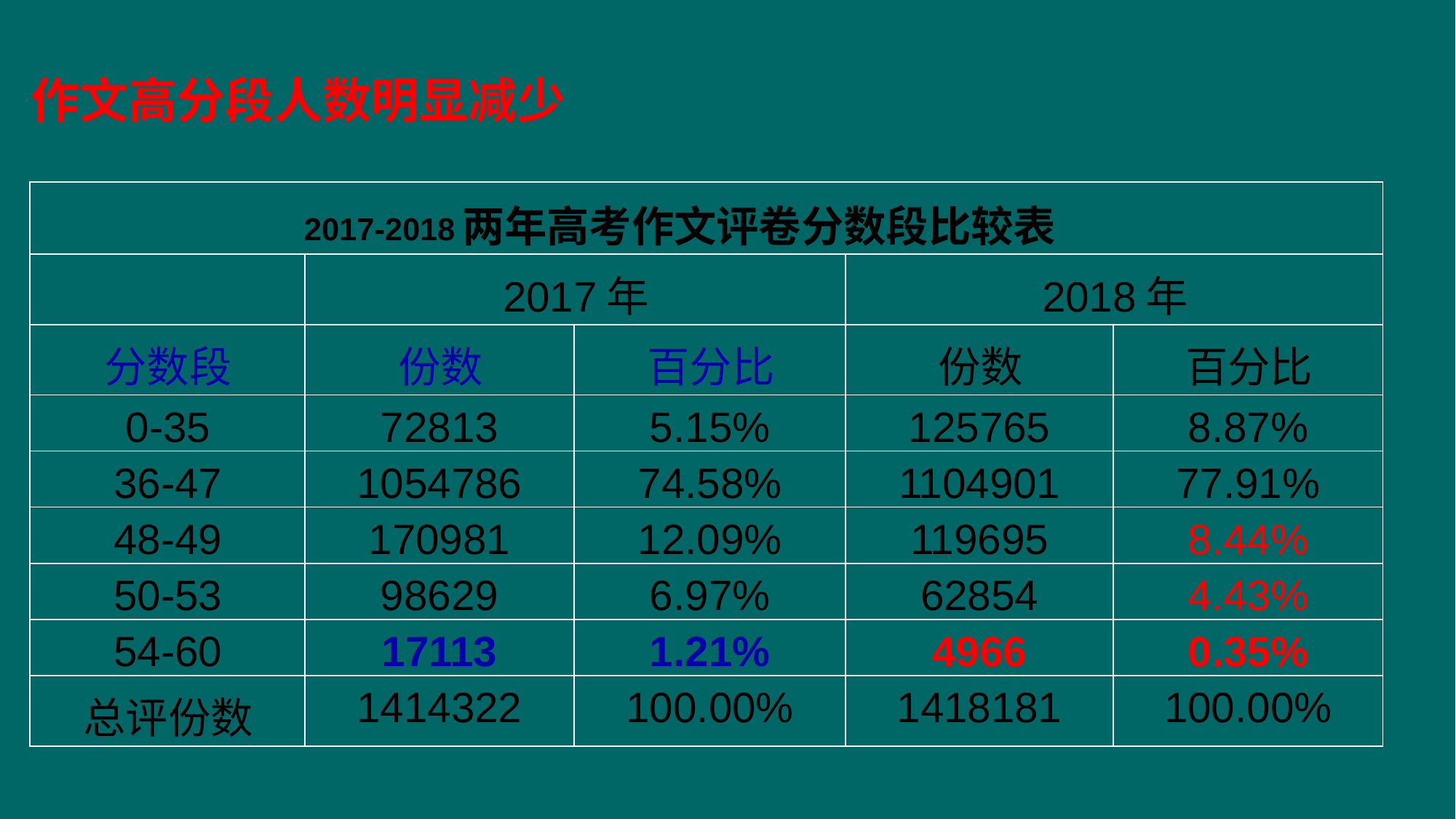

# 作文高分段人数明显减少
| 2017-2018两年高考作文评卷分数段比较表 |  |  |  |  |
| --- | --- | --- | --- | --- |
|  | 2017年 |  | 2018年 |  |
| 分数段 | 份数 | 百分比 | 份数 | 百分比 |
| 0-35 | 72813 | 5.15% | 125765 | 8.87% |
| 36-47 | 1054786 | 74.58% | 1104901 | 77.91% |
| 48-49 | 170981 | 12.09% | 119695 | 8.44% |
| 50-53 | 98629 | 6.97% | 62854 | 4.43% |
| 54-60 | 17113 | 1.21% | 4966 | 0.35% |
| 总评份数 | 1414322 | 100.00% | 1418181 | 100.00% |